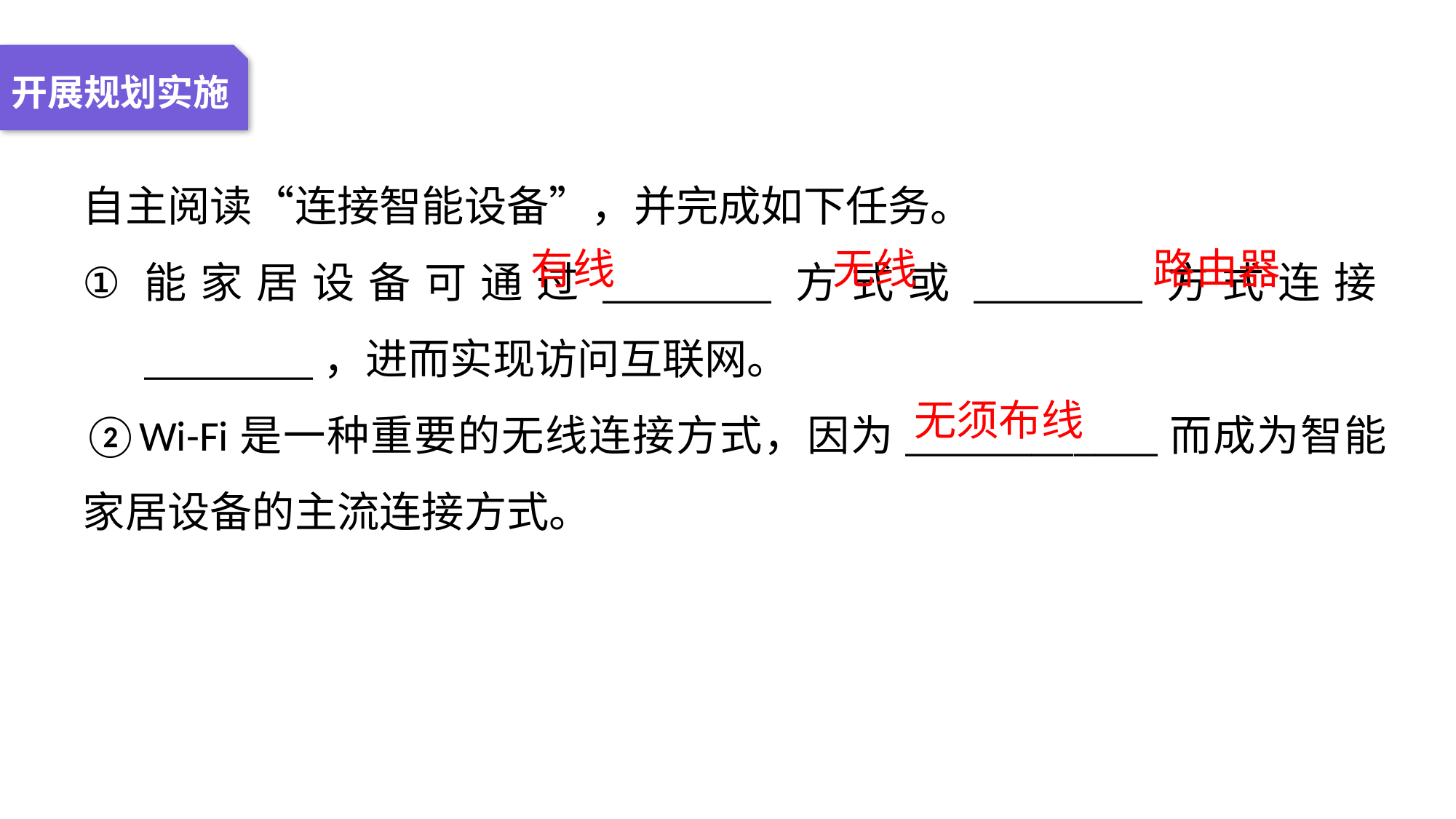

04 名词解释
01 准备过程
02 整体结构
03 重点说明
开展规划实施
自主阅读“连接智能设备”，并完成如下任务。
能家居设备可通过________方式或________方式连接________，进而实现访问互联网。
②Wi-Fi是一种重要的无线连接方式，因为____________而成为智能家居设备的主流连接方式。
有线
无线
路由器
无须布线